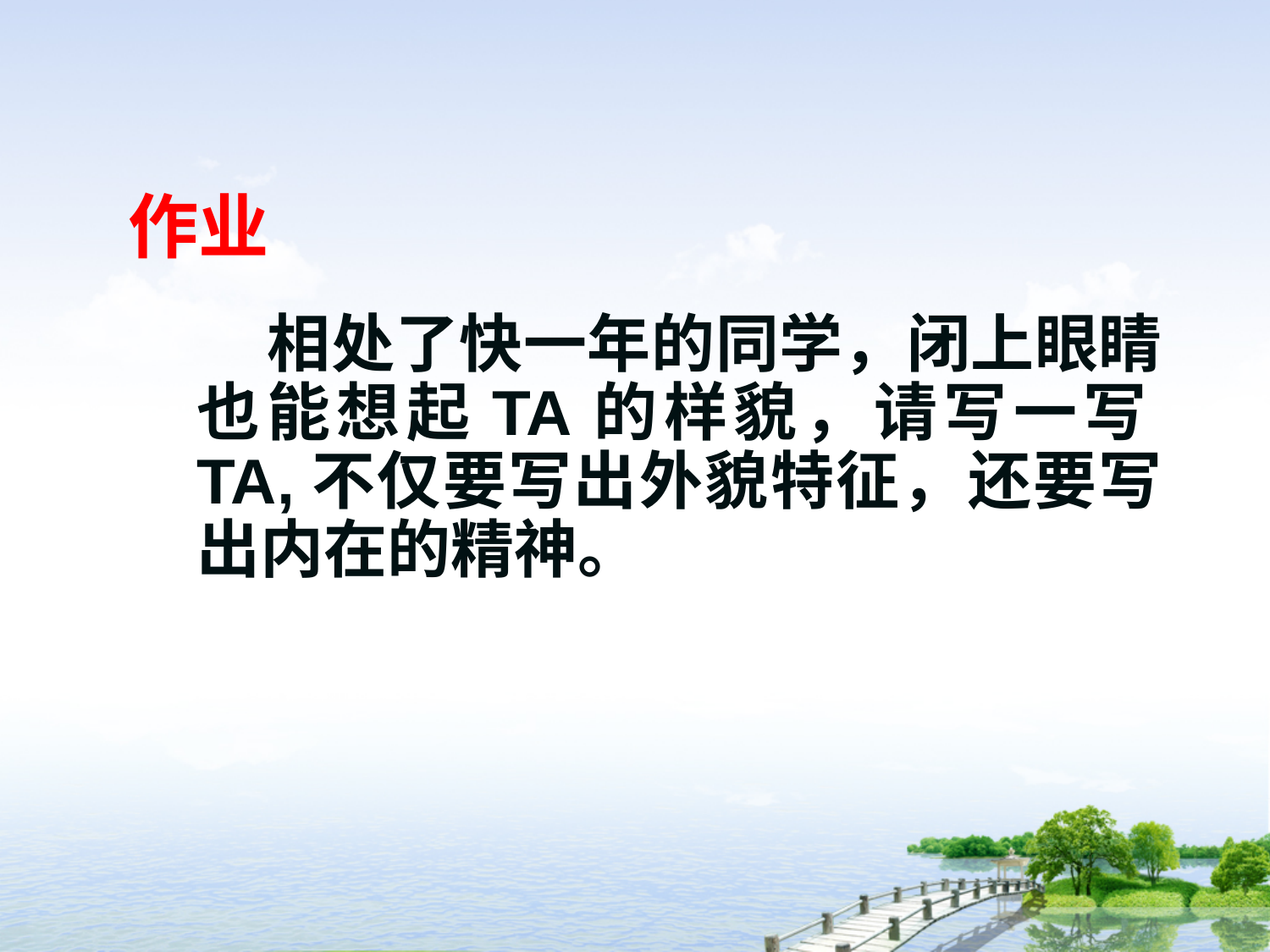

作业
       相处了快一年的同学，闭上眼睛也能想起TA的样貌，请写一写TA,不仅要写出外貌特征，还要写出内在的精神。